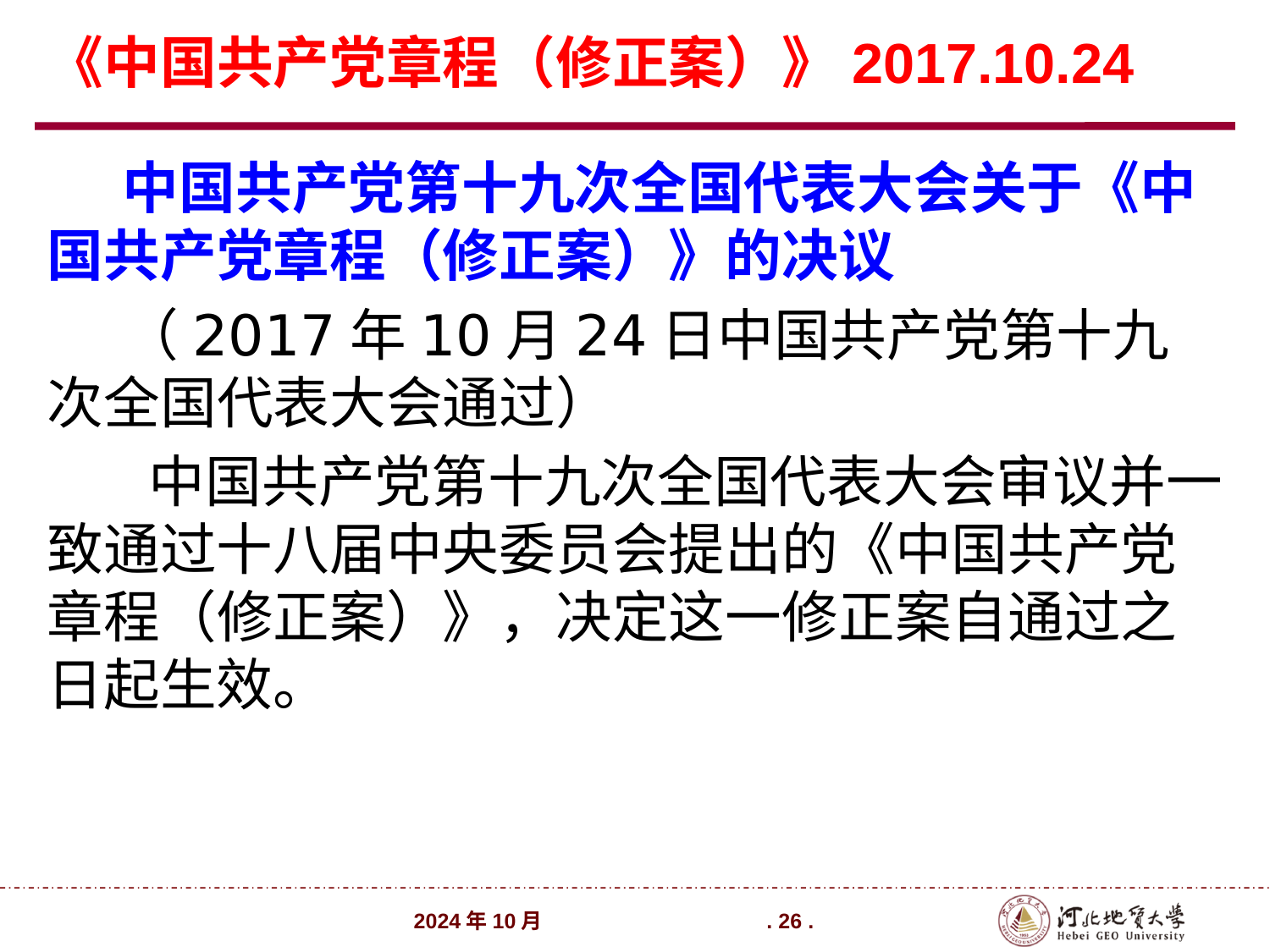

# 《中国共产党章程（修正案）》2017.10.24
中国共产党第十九次全国代表大会关于《中国共产党章程（修正案）》的决议
（2017年10月24日中国共产党第十九次全国代表大会通过）
 中国共产党第十九次全国代表大会审议并一致通过十八届中央委员会提出的《中国共产党章程（修正案）》，决定这一修正案自通过之日起生效。
2024年10月                                             . 26 .